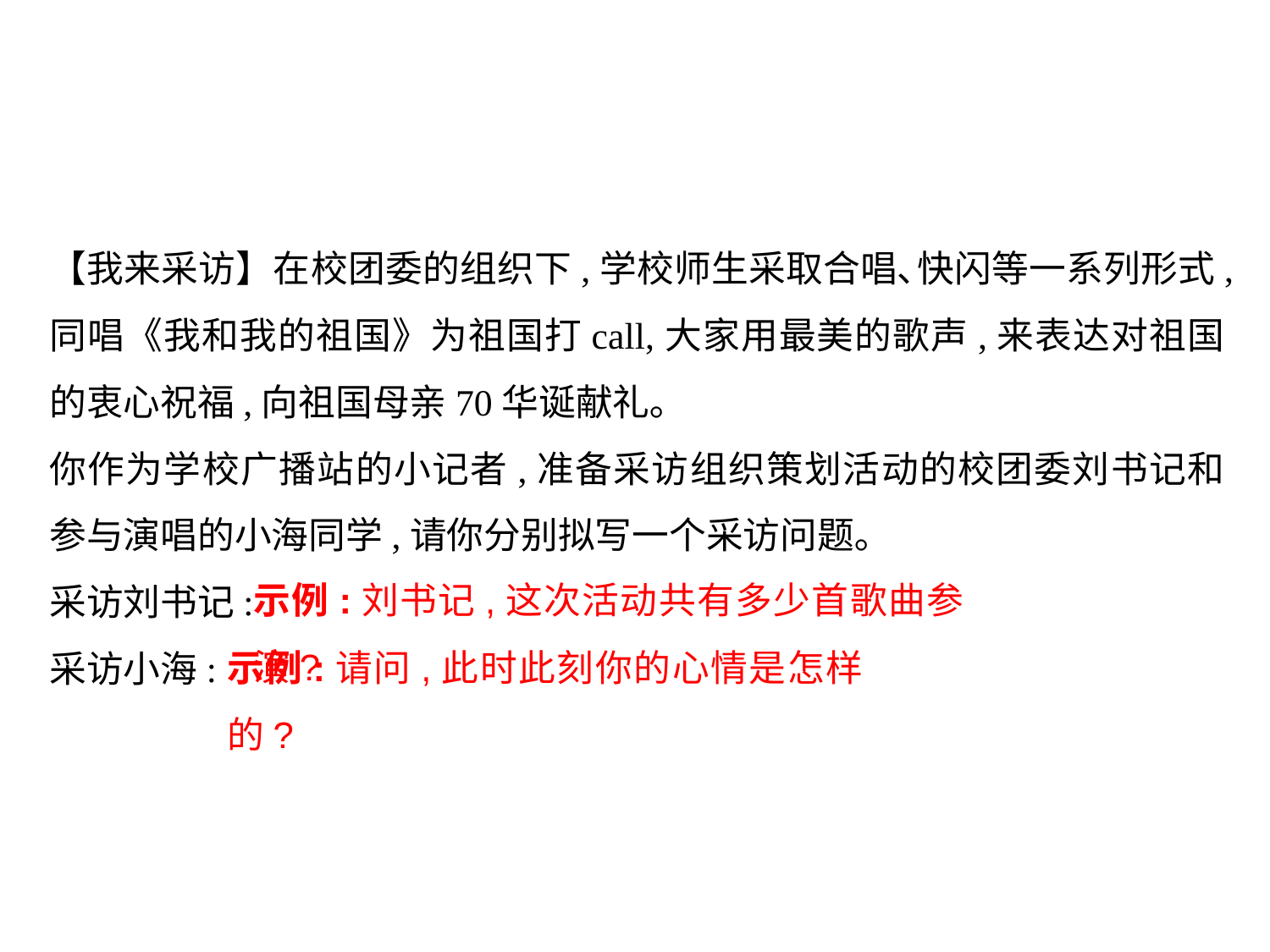

【我来采访】在校团委的组织下,学校师生采取合唱､快闪等一系列形式,同唱《我和我的祖国》为祖国打call,大家用最美的歌声,来表达对祖国的衷心祝福,向祖国母亲70华诞献礼｡
你作为学校广播站的小记者,准备采访组织策划活动的校团委刘书记和参与演唱的小海同学,请你分别拟写一个采访问题｡
采访刘书记:
采访小海:
示例:刘书记,这次活动共有多少首歌曲参演?
示例:请问,此时此刻你的心情是怎样的?